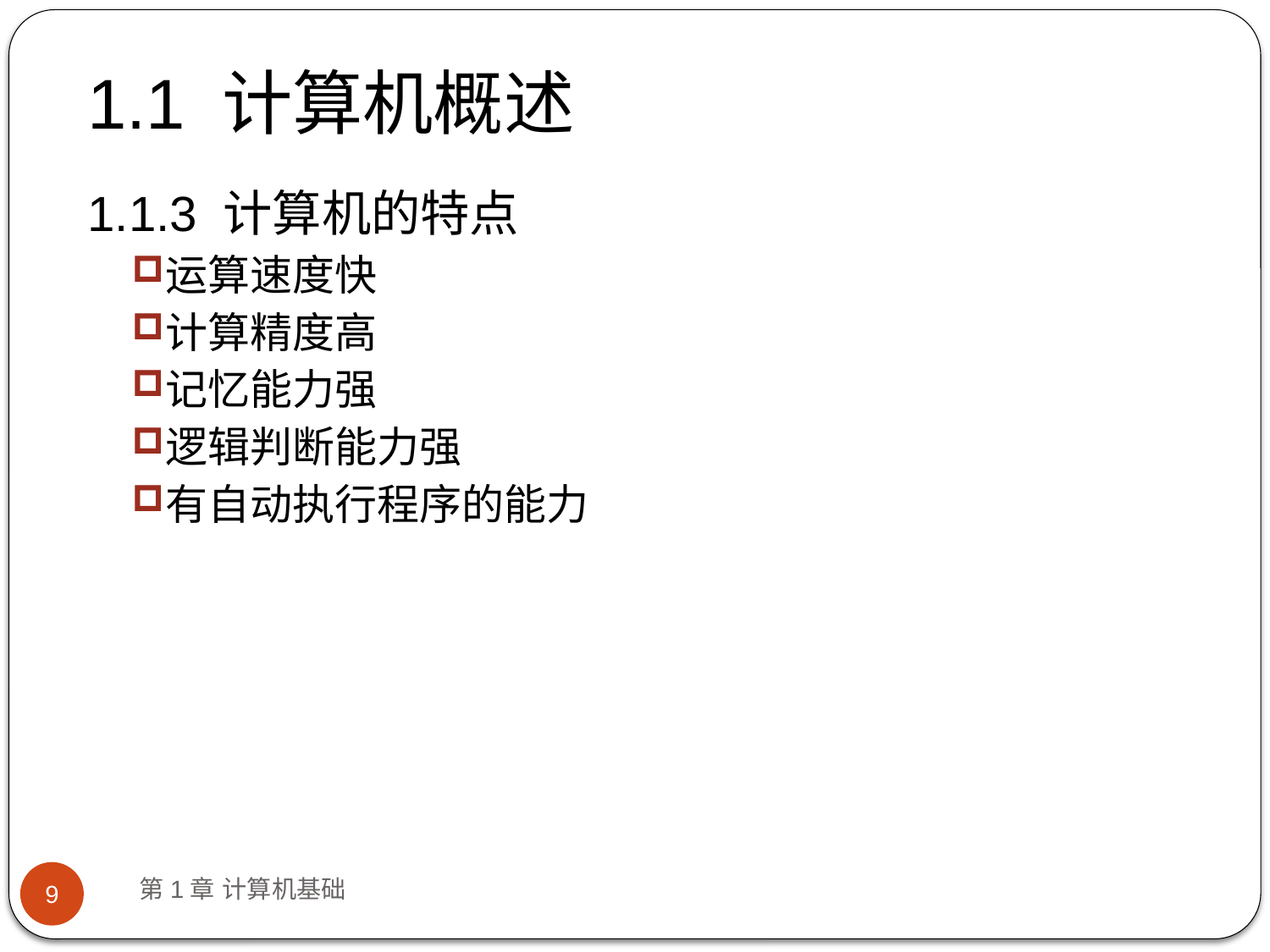

# 1.1 计算机概述
1.1.3 计算机的特点
运算速度快
计算精度高
记忆能力强
逻辑判断能力强
有自动执行程序的能力

第1章 计算机基础
9